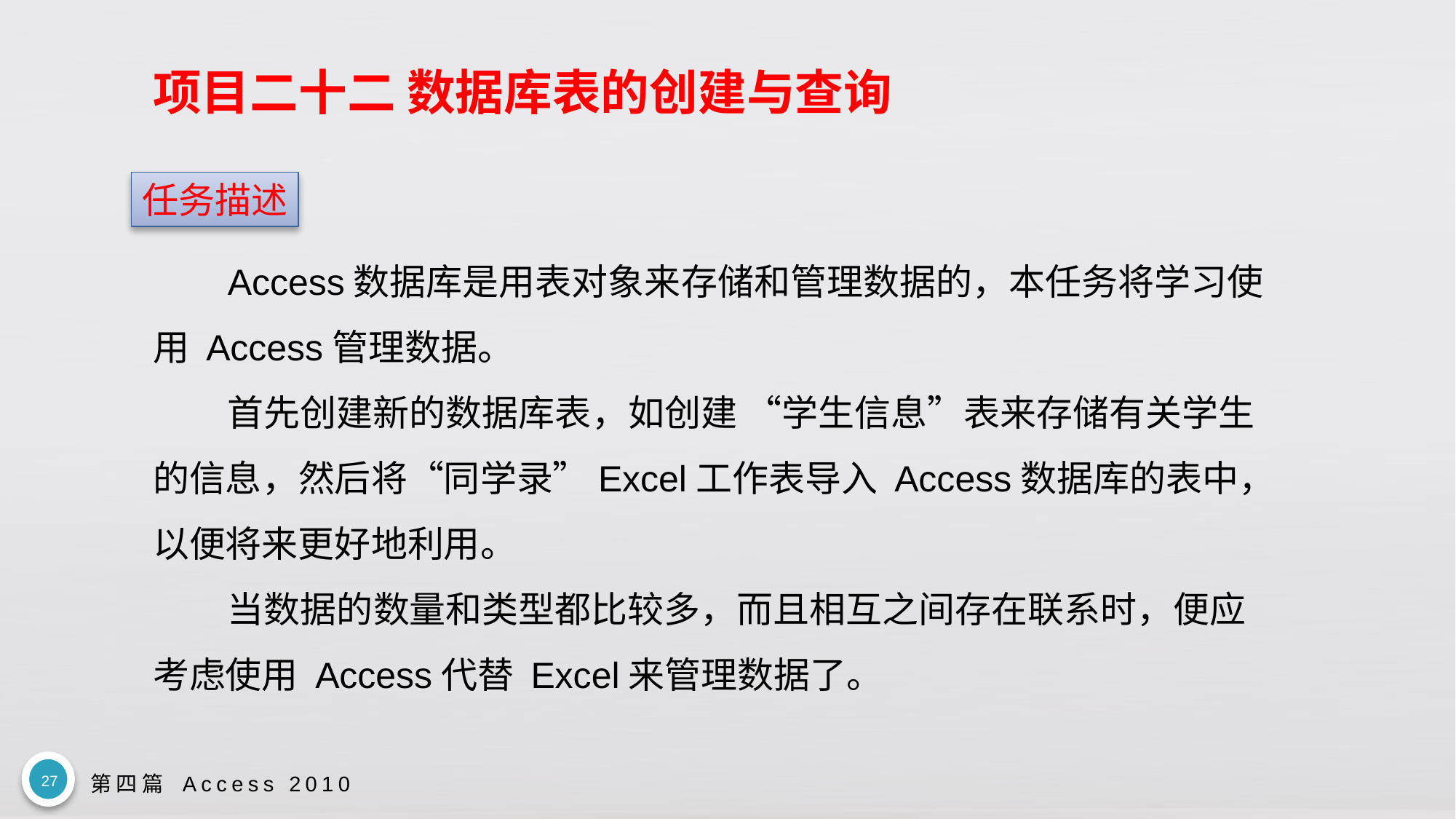

# 项目二十二 数据库表的创建与查询
任务描述
Access数据库是用表对象来存储和管理数据的，本任务将学习使用 Access管理数据。
首先创建新的数据库表，如创建 “学生信息”表来存储有关学生的信息，然后将“同学录”Excel工作表导入 Access数据库的表中，以便将来更好地利用。
当数据的数量和类型都比较多，而且相互之间存在联系时，便应考虑使用 Access代替 Excel来管理数据了。
27